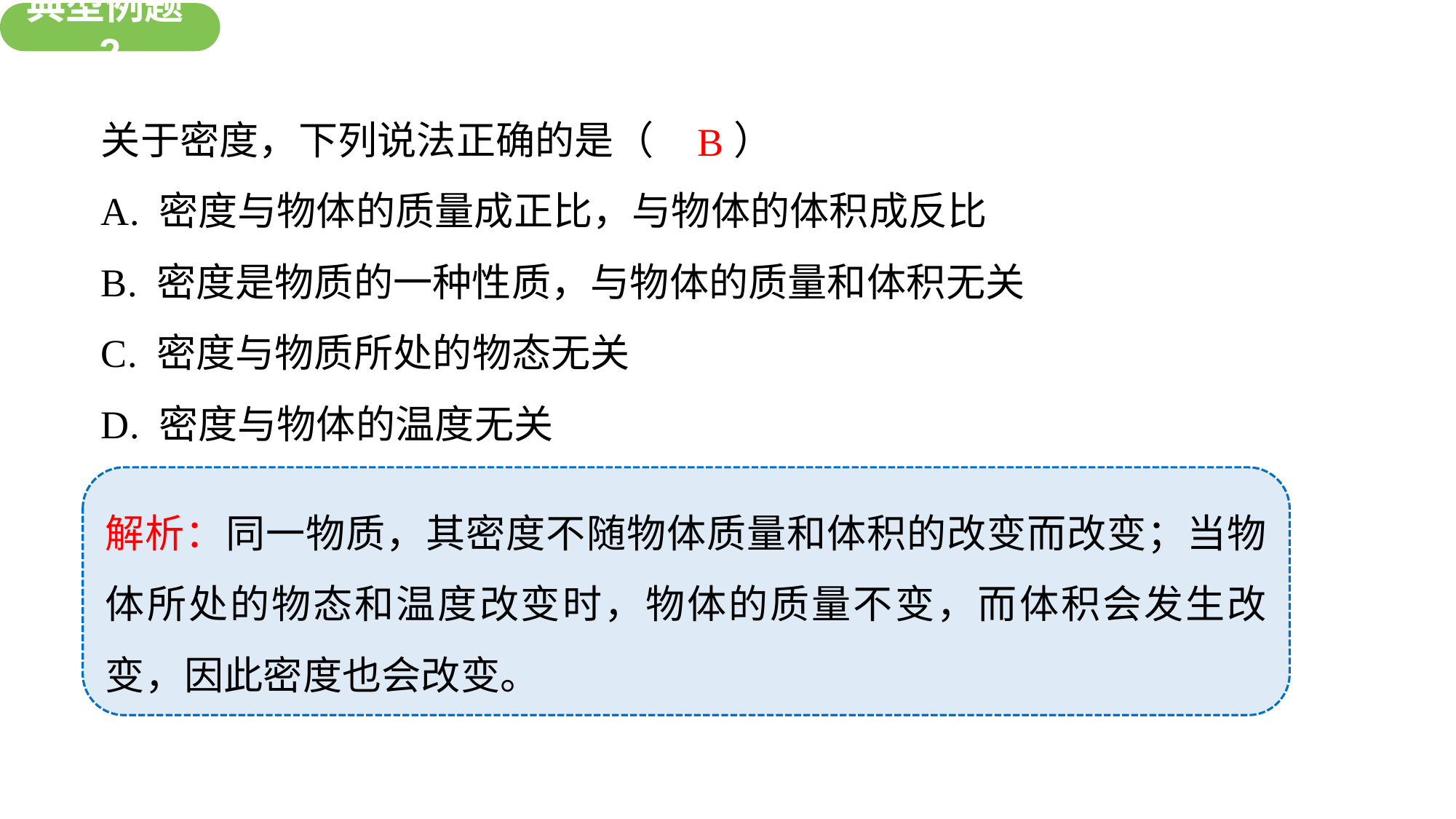

典型例题2
关于密度，下列说法正确的是（         ）
A. 密度与物体的质量成正比，与物体的体积成反比
B. 密度是物质的一种性质，与物体的质量和体积无关
C. 密度与物质所处的物态无关
D. 密度与物体的温度无关
B
解析：同一物质，其密度不随物体质量和体积的改变而改变；当物体所处的物态和温度改变时，物体的质量不变，而体积会发生改变，因此密度也会改变。